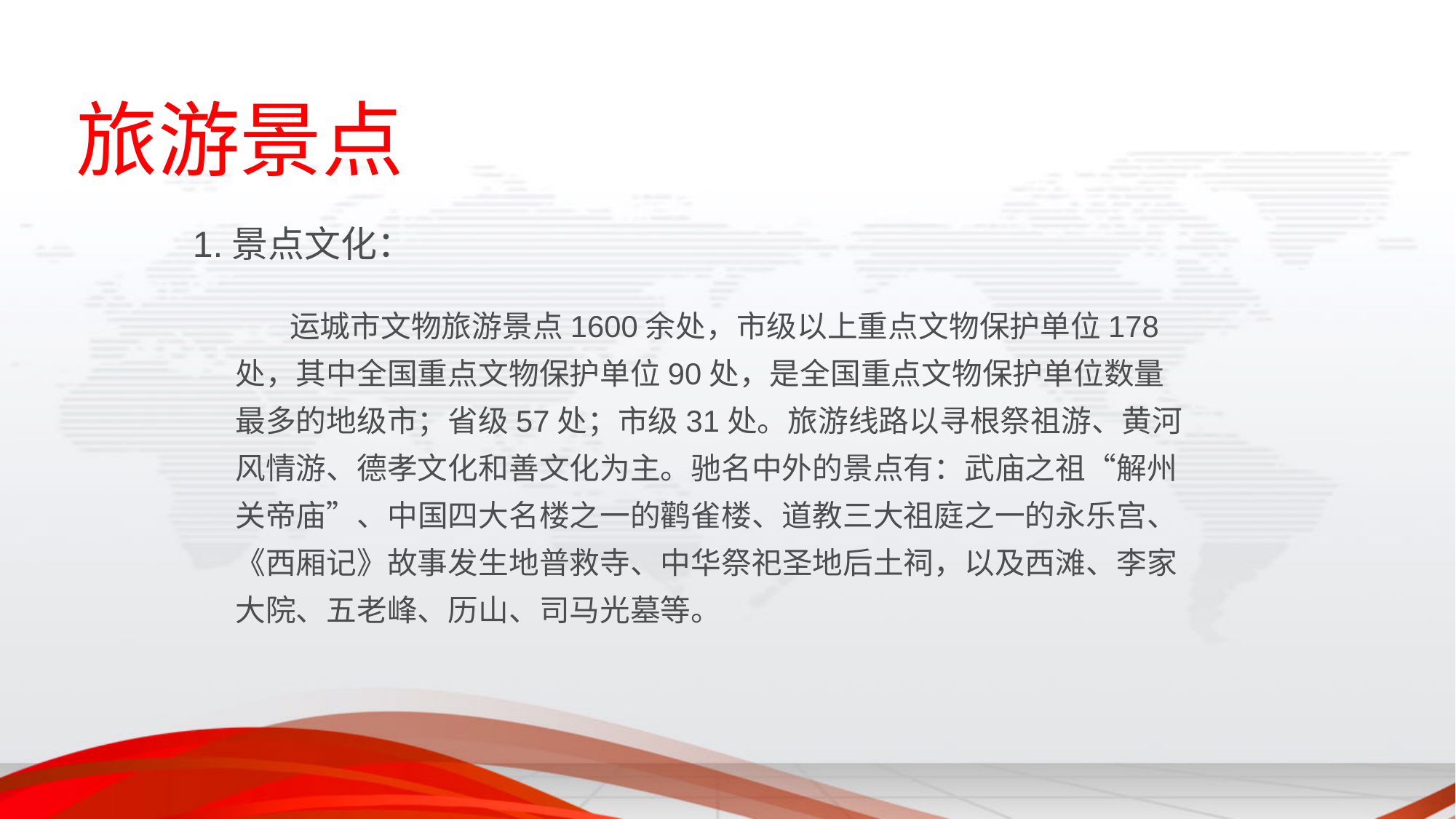

旅游景点
1.景点文化：
       运城市文物旅游景点1600余处，市级以上重点文物保护单位178处，其中全国重点文物保护单位90处，是全国重点文物保护单位数量最多的地级市；省级57处；市级31处。旅游线路以寻根祭祖游、黄河风情游、德孝文化和善文化为主。驰名中外的景点有：武庙之祖“解州关帝庙”、中国四大名楼之一的鹳雀楼、道教三大祖庭之一的永乐宫、《西厢记》故事发生地普救寺、中华祭祀圣地后土祠，以及西滩、李家大院、五老峰、历山、司马光墓等。